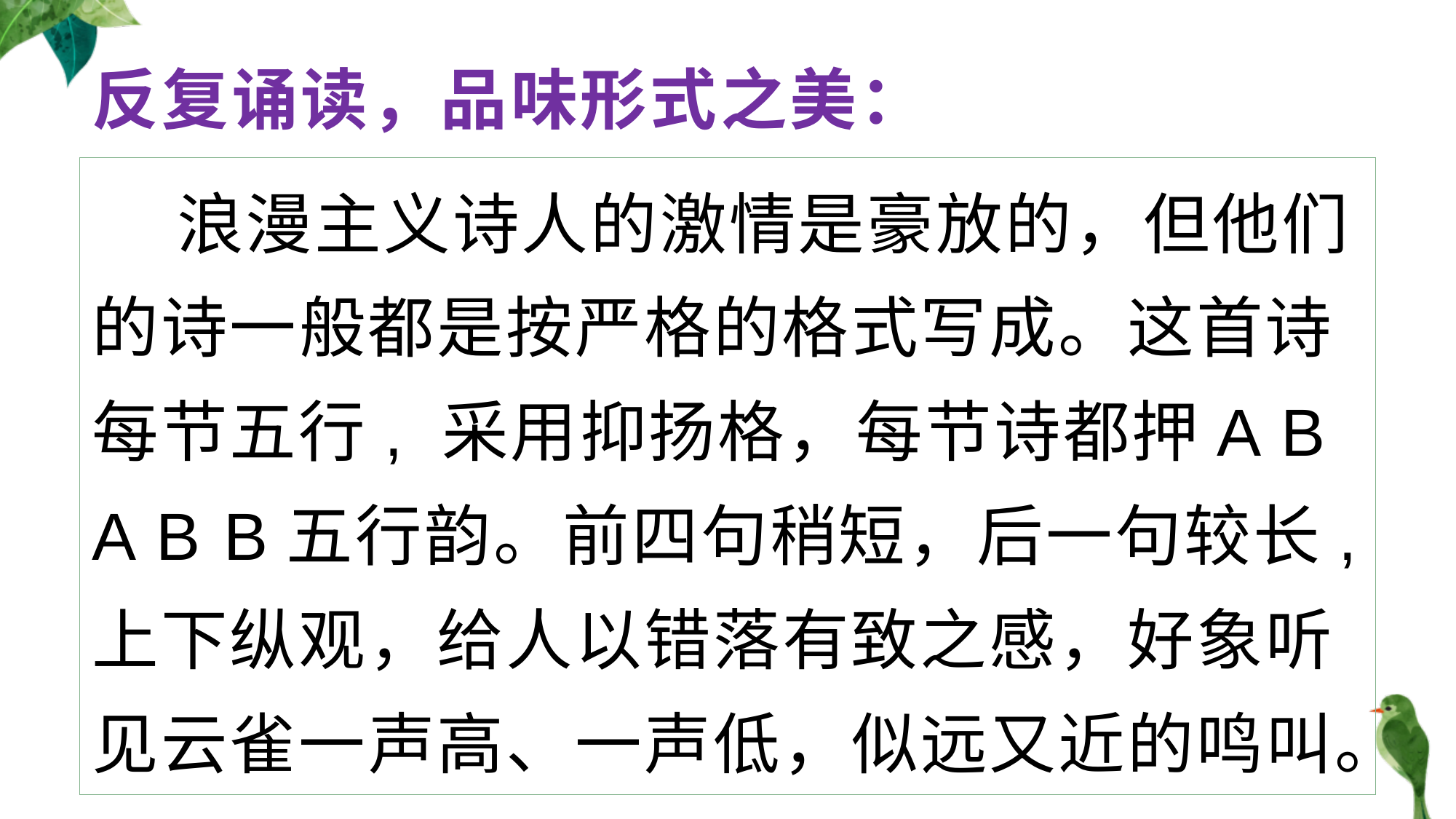

# 反复诵读，品味形式之美：
    浪漫主义诗人的激情是豪放的，但他们的诗一般都是按严格的格式写成。这首诗每节五行, 采用抑扬格，每节诗都押A B A B B五行韵。前四句稍短，后一句较长, 上下纵观，给人以错落有致之感，好象听见云雀一声高、一声低，似远又近的鸣叫。